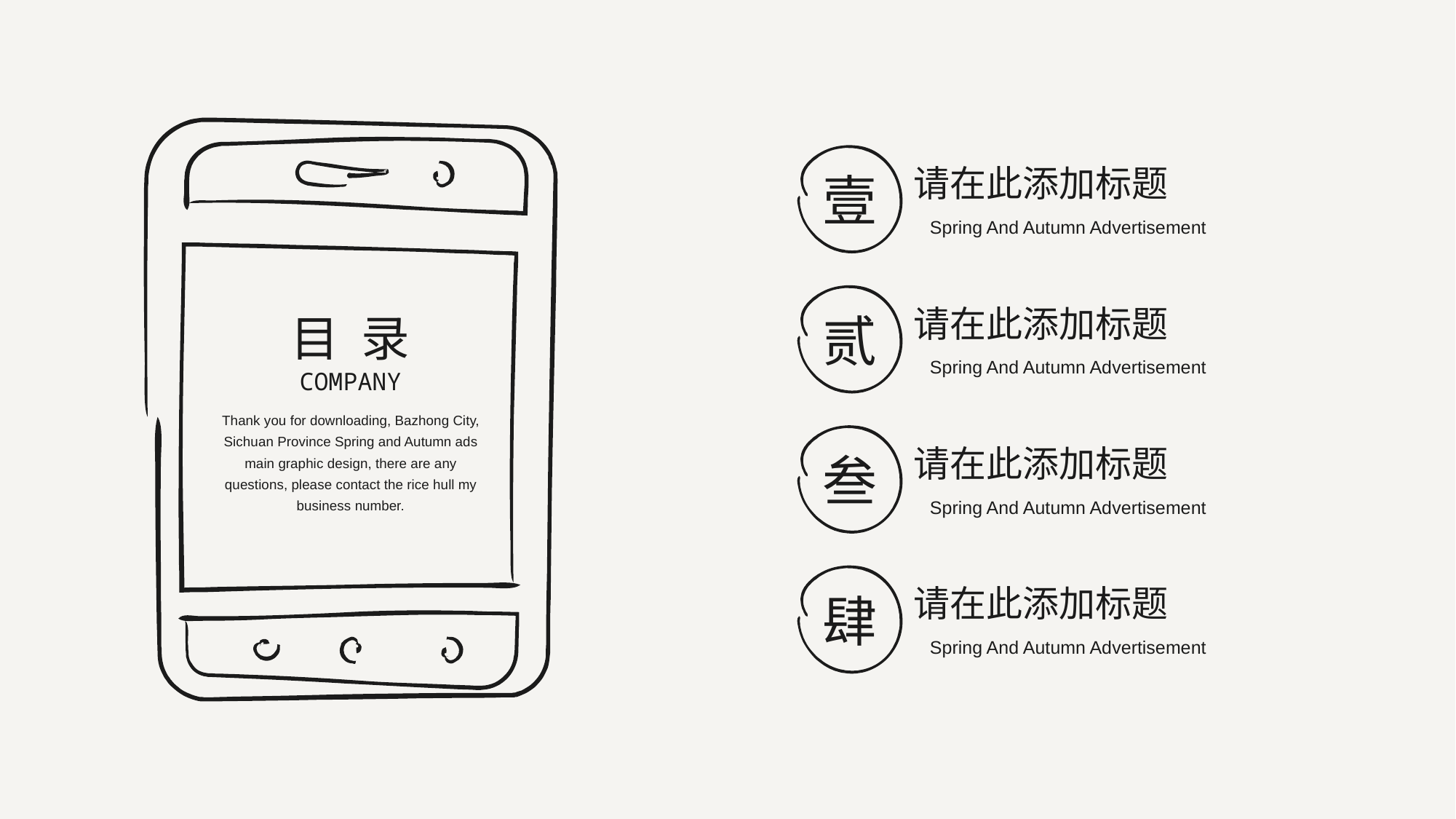

壹
请在此添加标题
Spring And Autumn Advertisement
贰
请在此添加标题
Spring And Autumn Advertisement
目  录
COMPANY
Thank you for downloading, Bazhong City, Sichuan Province Spring and Autumn ads main graphic design, there are any questions, please contact the rice hull my business number.
叁
请在此添加标题
Spring And Autumn Advertisement
肆
请在此添加标题
Spring And Autumn Advertisement